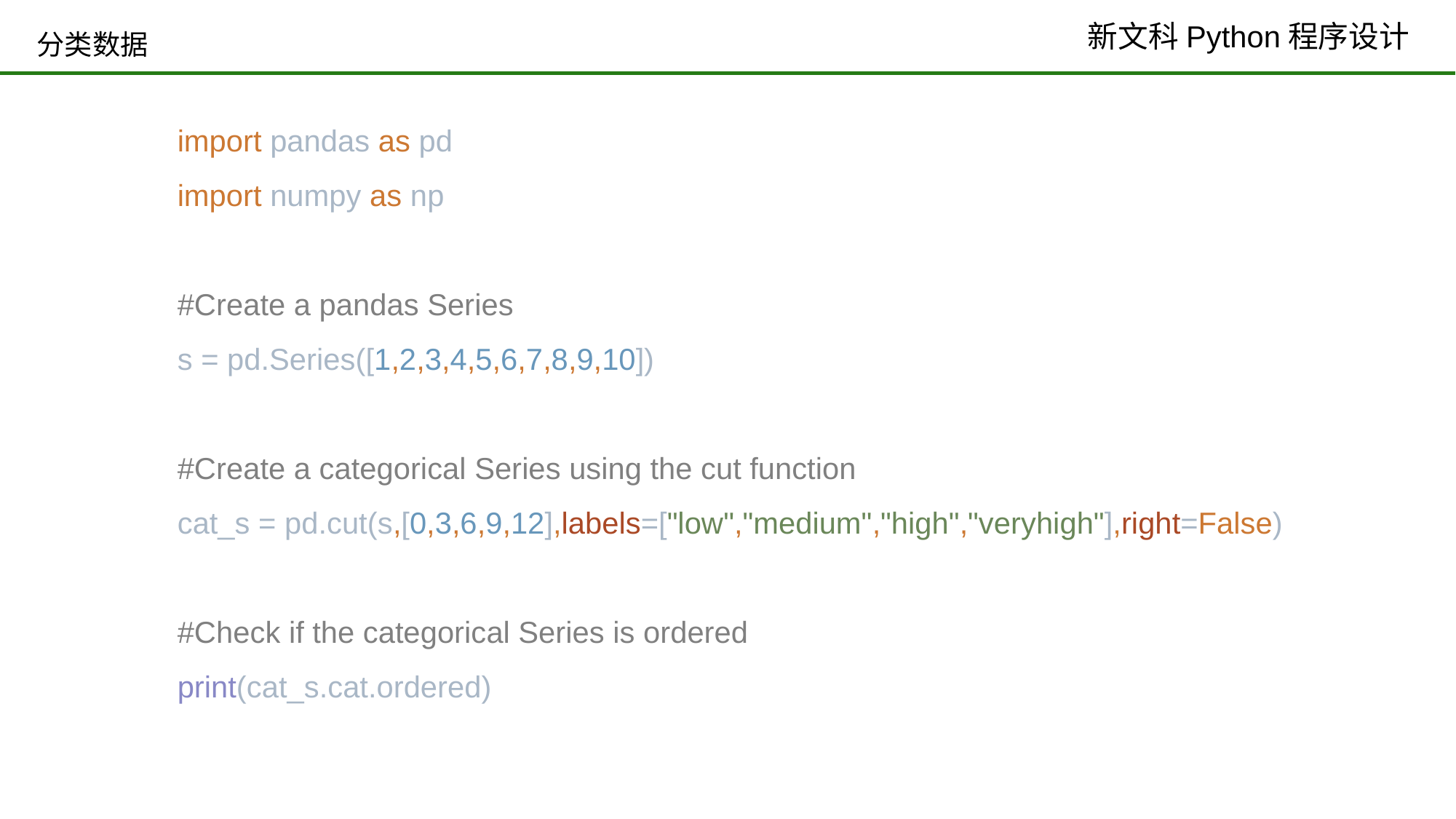

# 分类数据
import pandas as pd
import numpy as np
#Create a pandas Series
s = pd.Series([1,2,3,4,5,6,7,8,9,10])
#Create a categorical Series using the cut function
cat_s = pd.cut(s,[0,3,6,9,12],labels=["low","medium","high","veryhigh"],right=False)
#Check if the categorical Series is ordered
print(cat_s.cat.ordered)